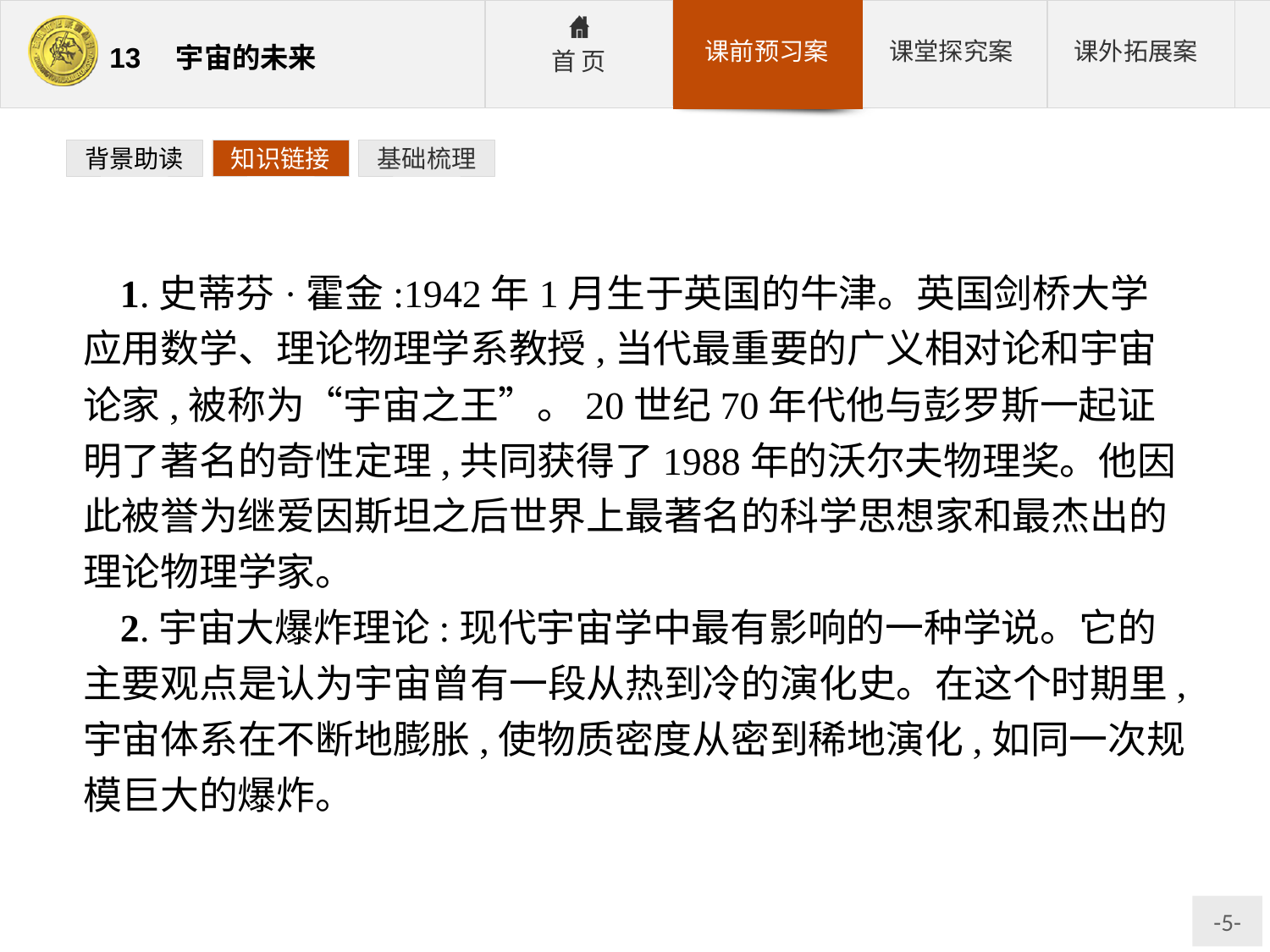

背景助读
知识链接
基础梳理
1.史蒂芬·霍金:1942年1月生于英国的牛津。英国剑桥大学应用数学、理论物理学系教授,当代最重要的广义相对论和宇宙论家,被称为“宇宙之王”。20世纪70年代他与彭罗斯一起证明了著名的奇性定理,共同获得了1988年的沃尔夫物理奖。他因此被誉为继爱因斯坦之后世界上最著名的科学思想家和最杰出的理论物理学家。
2.宇宙大爆炸理论:现代宇宙学中最有影响的一种学说。它的主要观点是认为宇宙曾有一段从热到冷的演化史。在这个时期里,宇宙体系在不断地膨胀,使物质密度从密到稀地演化,如同一次规模巨大的爆炸。